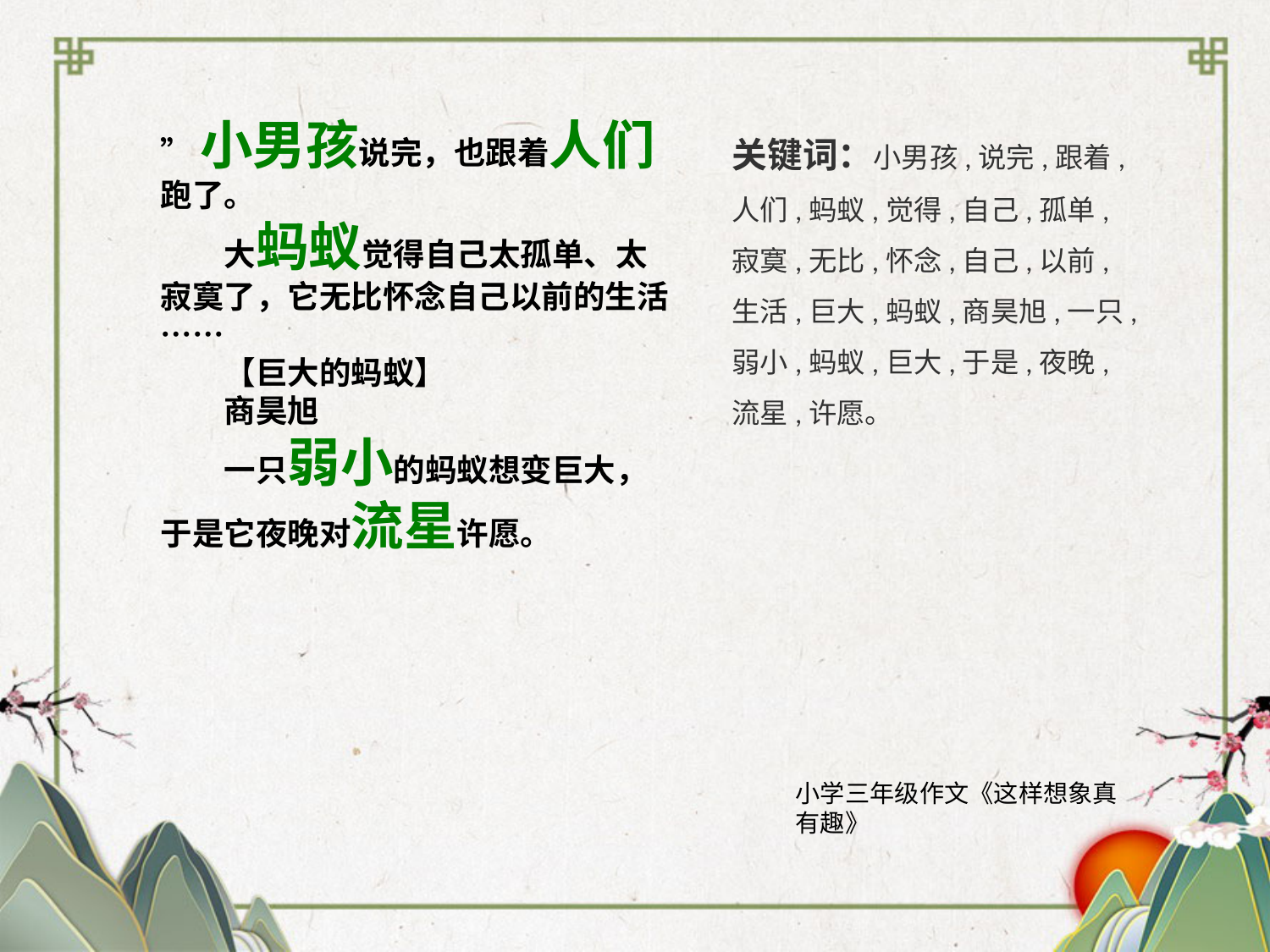

”小男孩说完，也跟着人们跑了。
　　大蚂蚁觉得自己太孤单、太寂寞了，它无比怀念自己以前的生活……
　　【巨大的蚂蚁】
　　商昊旭
　　一只弱小的蚂蚁想变巨大，于是它夜晚对流星许愿。
关键词：小男孩,说完,跟着,人们,蚂蚁,觉得,自己,孤单,寂寞,无比,怀念,自己,以前,生活,巨大,蚂蚁,商昊旭,一只,弱小,蚂蚁,巨大,于是,夜晚,流星,许愿。
小学三年级作文《这样想象真有趣》